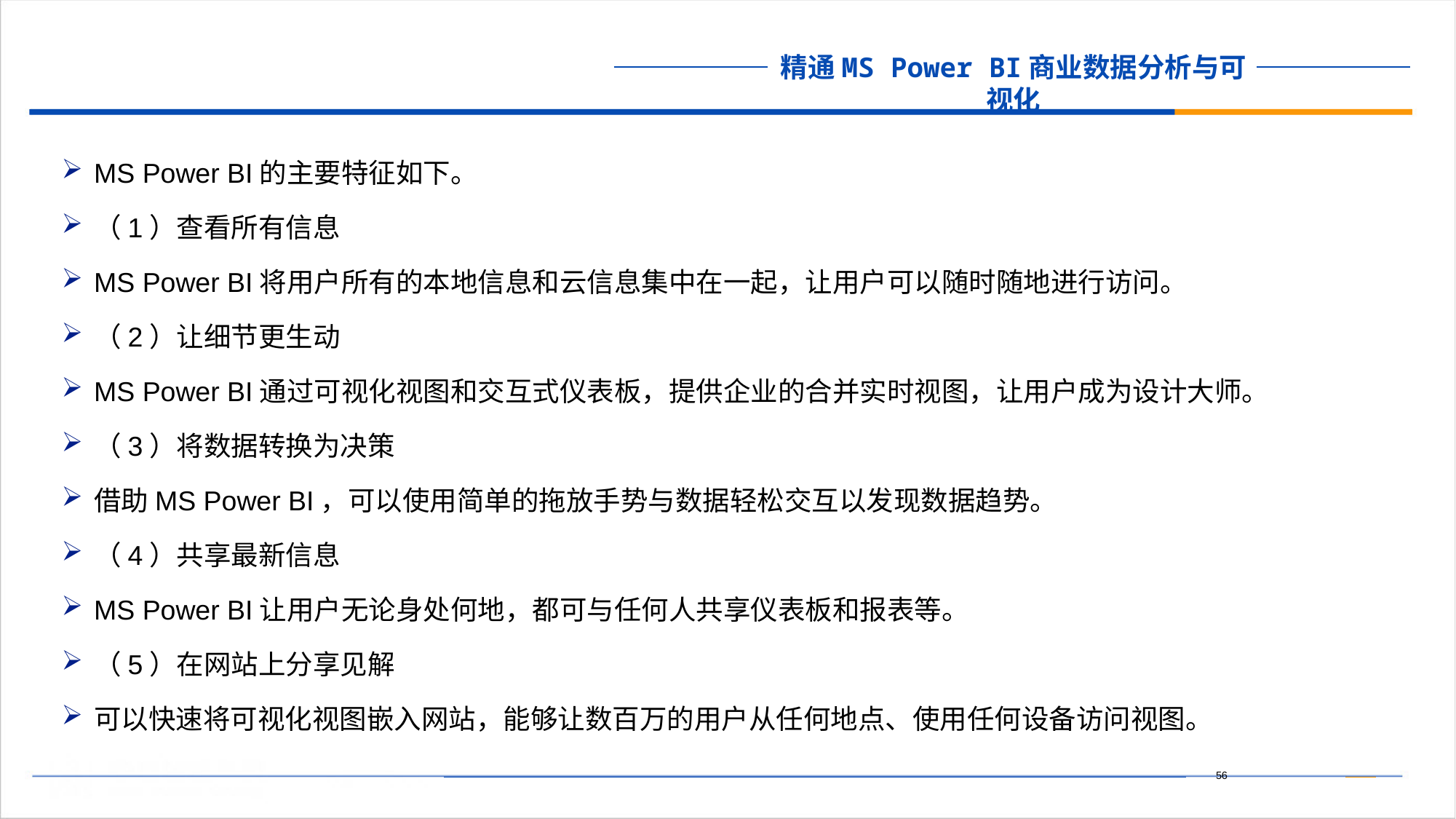

MS Power BI的主要特征如下。
（1）查看所有信息
MS Power BI将用户所有的本地信息和云信息集中在一起，让用户可以随时随地进行访问。
（2）让细节更生动
MS Power BI通过可视化视图和交互式仪表板，提供企业的合并实时视图，让用户成为设计大师。
（3）将数据转换为决策
借助MS Power BI，可以使用简单的拖放手势与数据轻松交互以发现数据趋势。
（4）共享最新信息
MS Power BI让用户无论身处何地，都可与任何人共享仪表板和报表等。
（5）在网站上分享见解
可以快速将可视化视图嵌入网站，能够让数百万的用户从任何地点、使用任何设备访问视图。